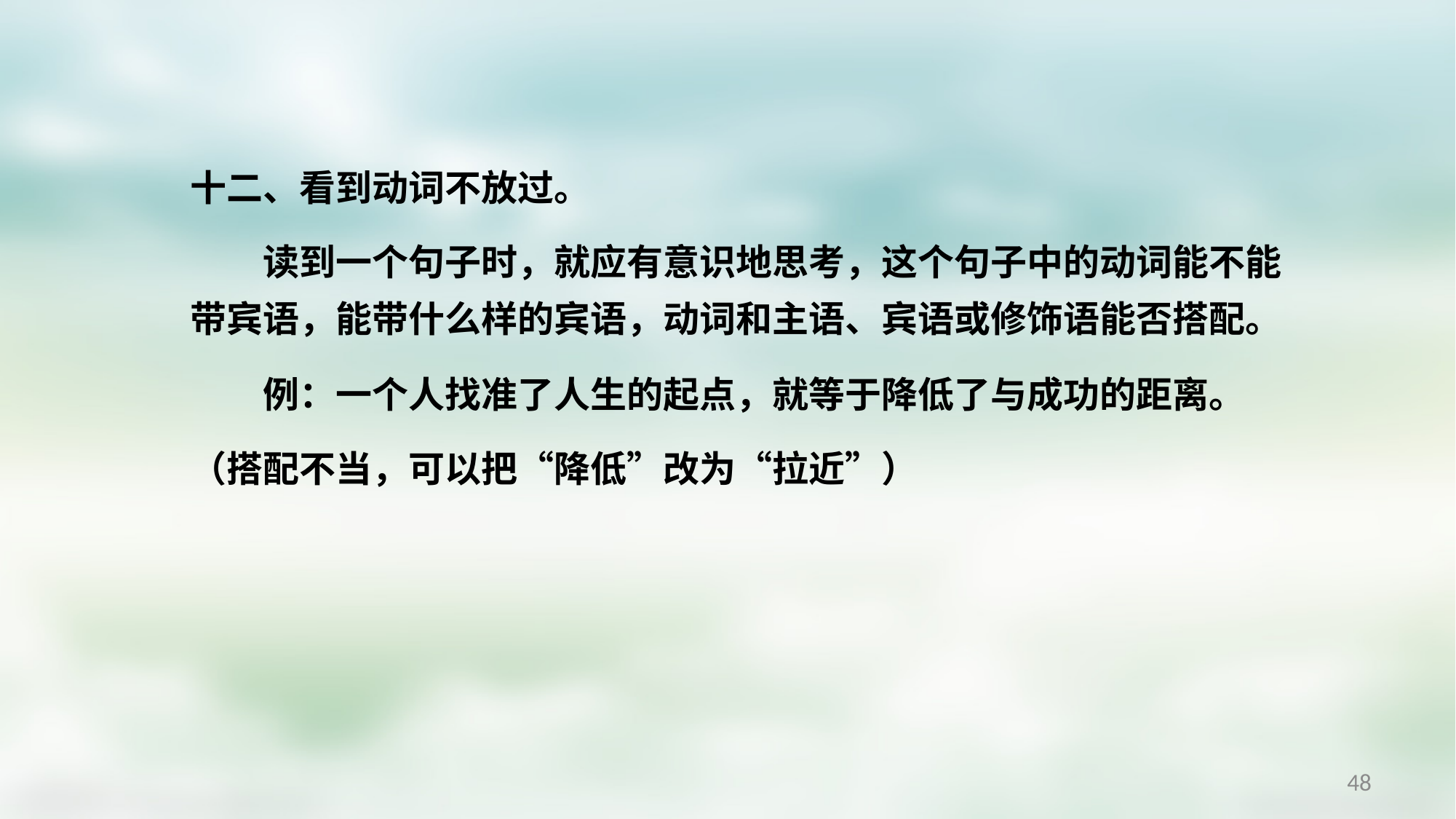

十二、看到动词不放过。
　　读到一个句子时，就应有意识地思考，这个句子中的动词能不能带宾语，能带什么样的宾语，动词和主语、宾语或修饰语能否搭配。
　　例：一个人找准了人生的起点，就等于降低了与成功的距离。
（搭配不当，可以把“降低”改为“拉近”）
48